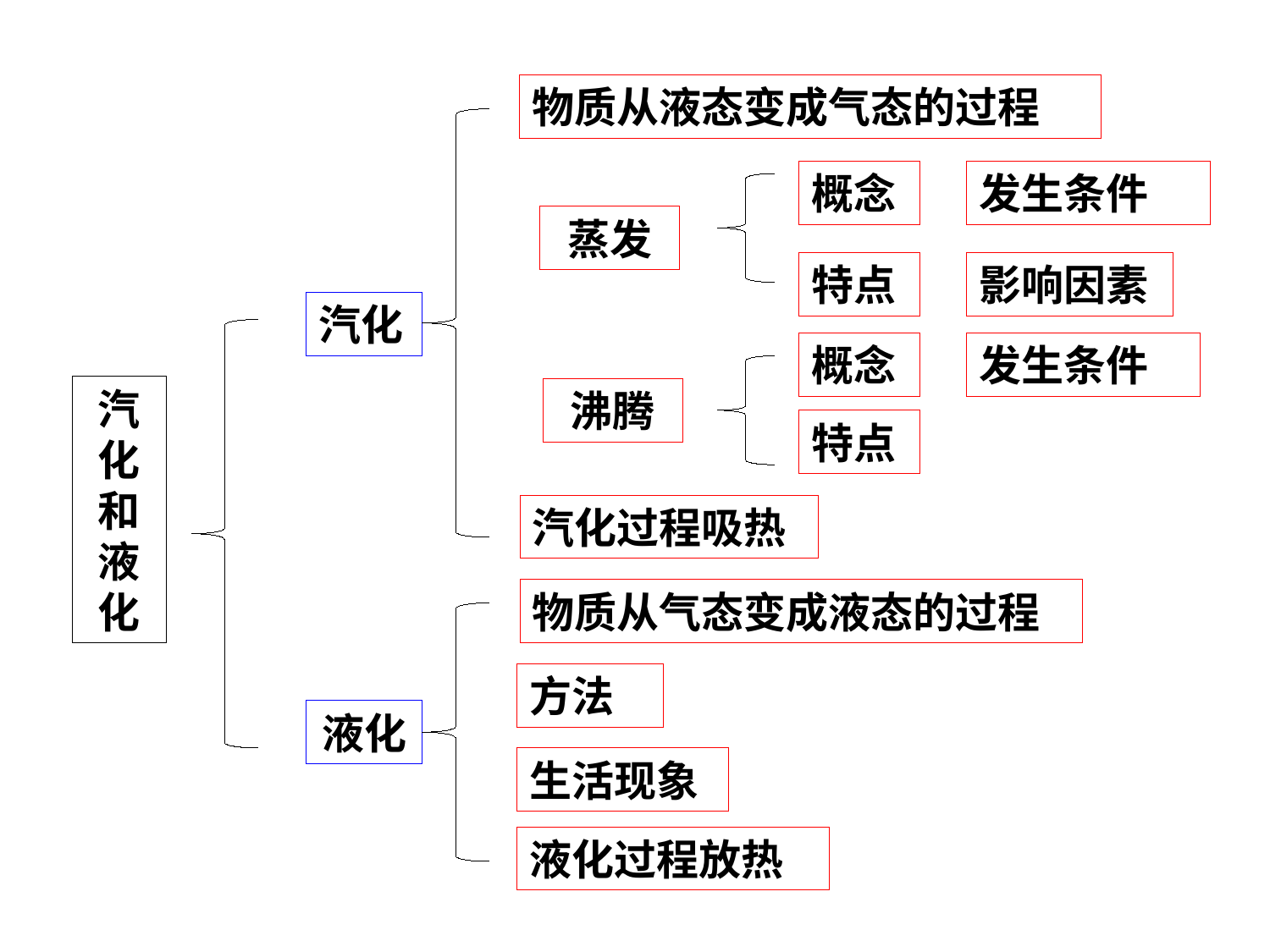

物质从液态变成气态的过程

概念
发生条件

蒸发
特点
影响因素
汽化

概念
发生条件

汽化和液化
沸腾
特点
汽化过程吸热
物质从气态变成液态的过程

方法
液化
生活现象
液化过程放热